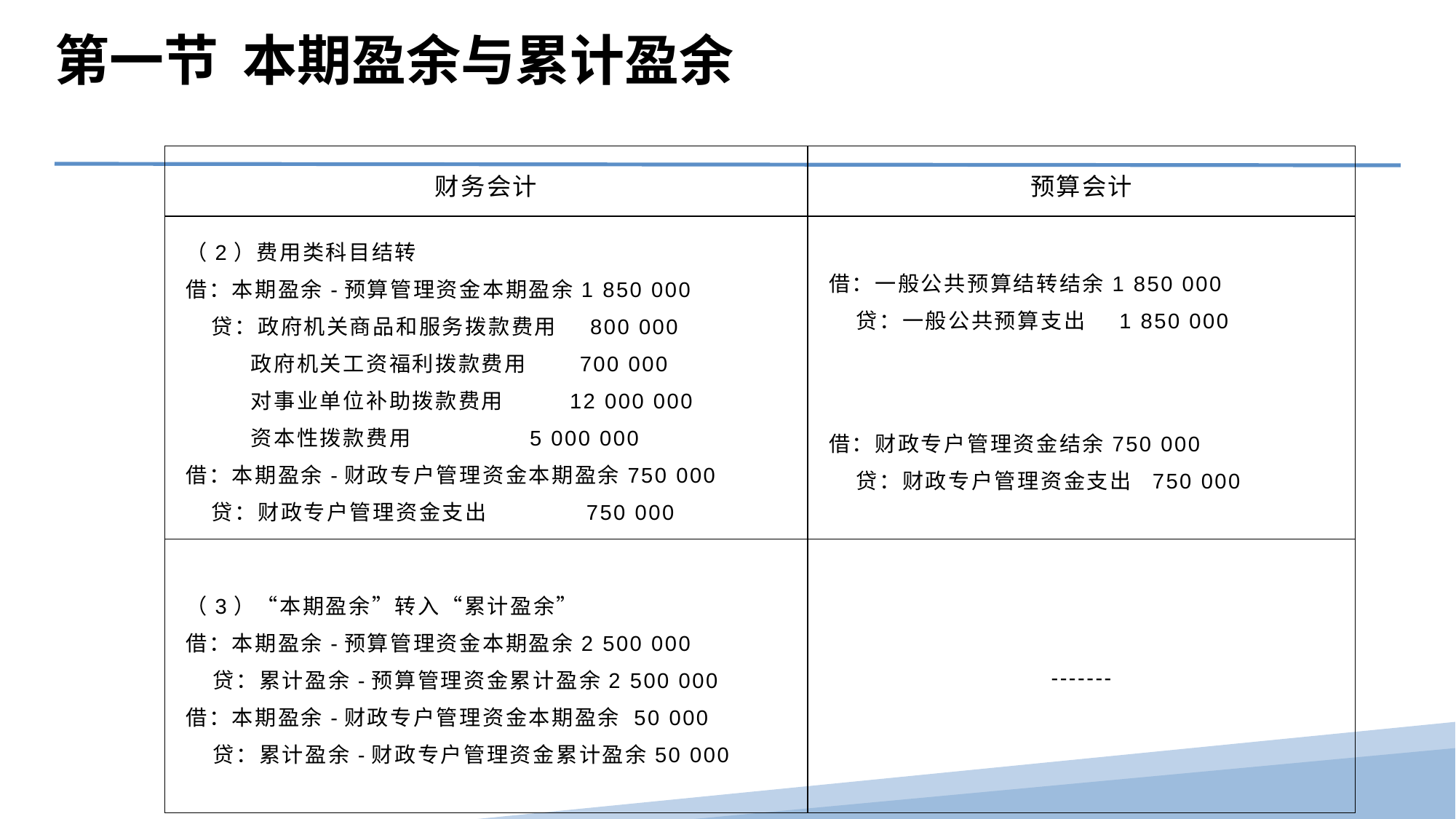

第一节  本期盈余与累计盈余
| 财务会计 | 预算会计 |
| --- | --- |
| （2）费用类科目结转 借：本期盈余-预算管理资金本期盈余1 850 000 贷：政府机关商品和服务拨款费用 800 000 政府机关工资福利拨款费用 700 000 对事业单位补助拨款费用 12 000 000 资本性拨款费用 5 000 000 借：本期盈余-财政专户管理资金本期盈余750 000 贷：财政专户管理资金支出 750 000 | 借：一般公共预算结转结余1 850 000 贷：一般公共预算支出 1 850 000       借：财政专户管理资金结余750 000 贷：财政专户管理资金支出 750 000 |
| （3）“本期盈余”转入“累计盈余” 借：本期盈余-预算管理资金本期盈余2 500 000 贷：累计盈余-预算管理资金累计盈余2 500 000 借：本期盈余-财政专户管理资金本期盈余 50 000 贷：累计盈余-财政专户管理资金累计盈余50 000 | ------- |